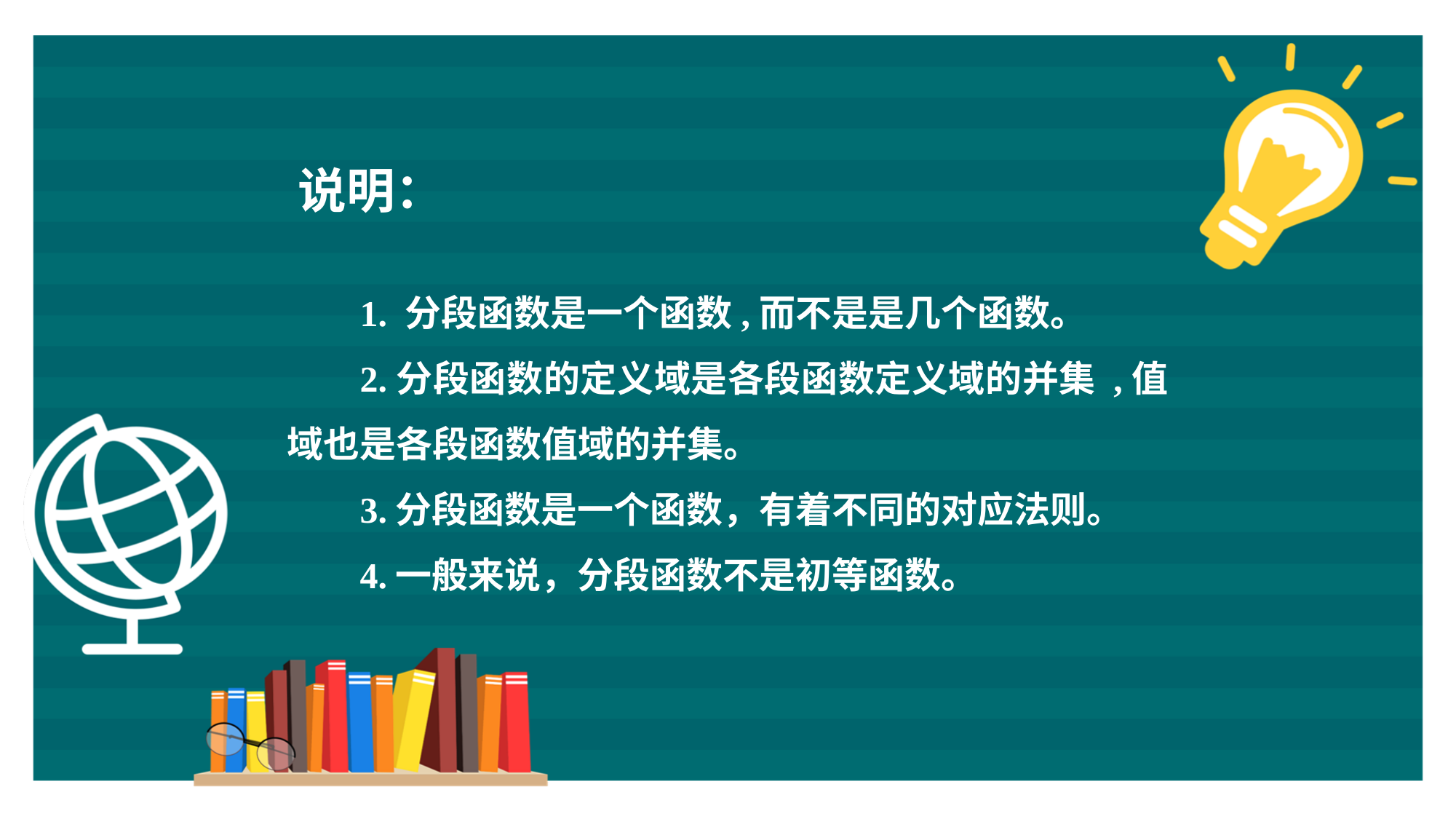

说明：
1. 分段函数是一个函数,而不是是几个函数。
2.分段函数的定义域是各段函数定义域的并集 ,值域也是各段函数值域的并集。
3.分段函数是一个函数，有着不同的对应法则。
4.一般来说，分段函数不是初等函数。